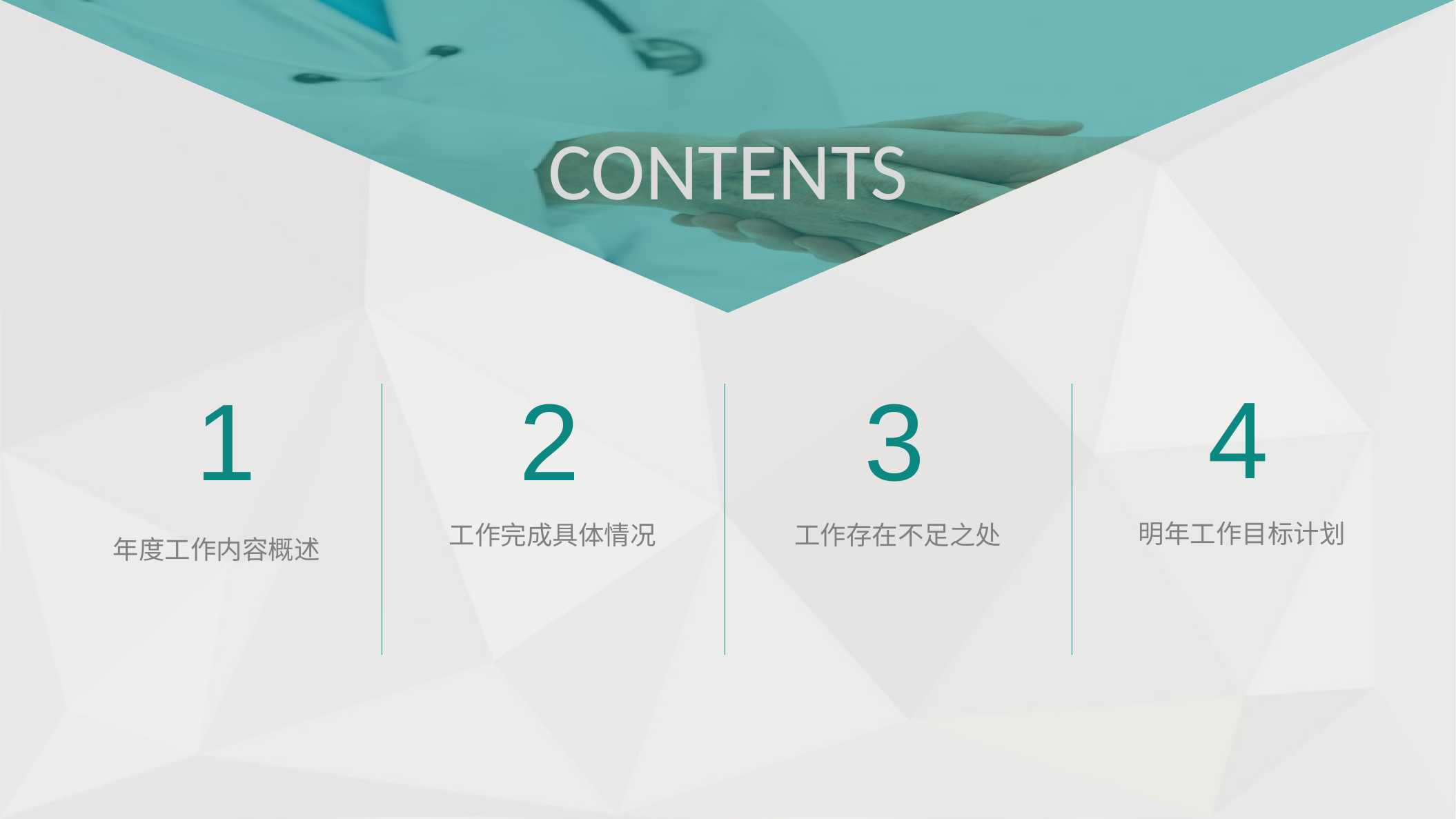

CONTENTS
4
1
2
3
明年工作目标计划
工作完成具体情况
工作存在不足之处
年度工作内容概述
Yanshifu